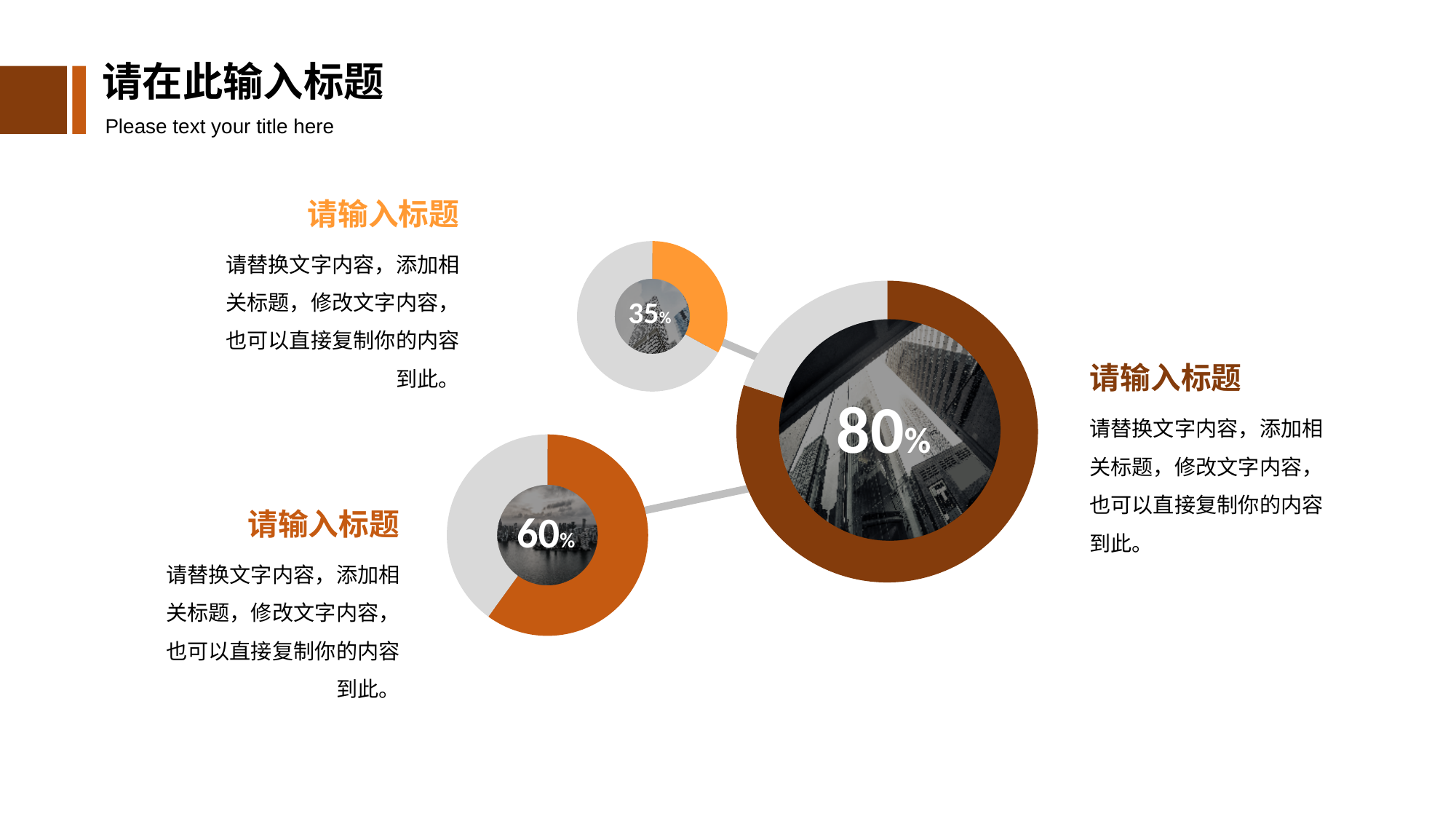

请输入标题

### Chart

| Category | 판매 |
|---|---|
| value01 | 32.0 |
| value02 | 65.0 |

35%
请替换文字内容，添加相关标题，修改文字内容，也可以直接复制你的内容到此。

### Chart

| Category | 판매 |
|---|---|
| value01 | 80.0 |
| value02 | 20.0 |

80%
请输入标题
请替换文字内容，添加相关标题，修改文字内容，也可以直接复制你的内容到此。

### Chart

| Category | 판매 |
|---|---|
| value01 | 60.0 |
| value02 | 40.0 |

60%
请输入标题
请替换文字内容，添加相关标题，修改文字内容，也可以直接复制你的内容到此。